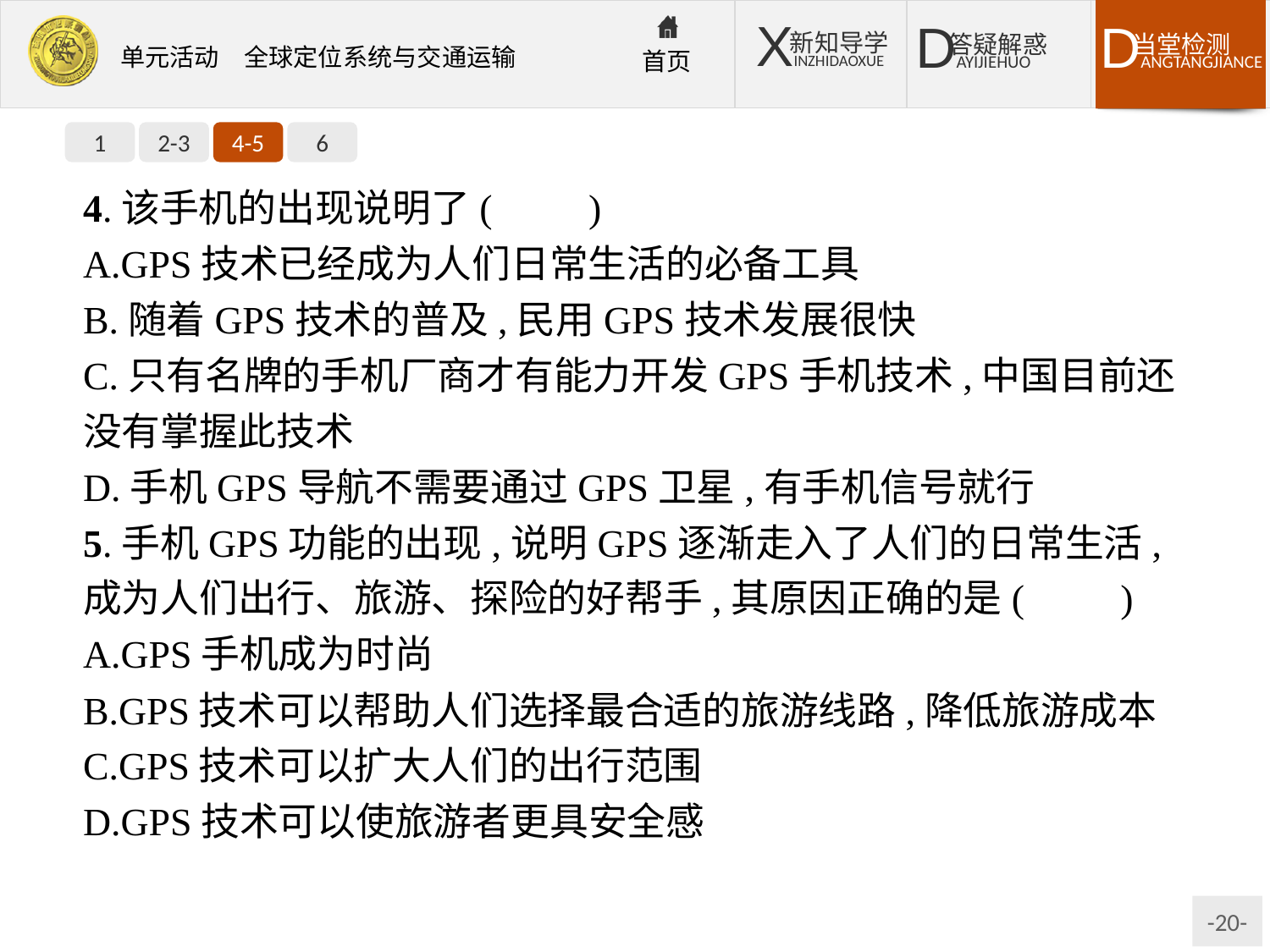

1
2-3
4-5
6
4.该手机的出现说明了(　　)
A.GPS技术已经成为人们日常生活的必备工具
B.随着GPS技术的普及,民用GPS技术发展很快
C.只有名牌的手机厂商才有能力开发GPS手机技术,中国目前还没有掌握此技术
D.手机GPS导航不需要通过GPS卫星,有手机信号就行
5.手机GPS功能的出现,说明GPS逐渐走入了人们的日常生活,成为人们出行、旅游、探险的好帮手,其原因正确的是(　　)
A.GPS手机成为时尚
B.GPS技术可以帮助人们选择最合适的旅游线路,降低旅游成本
C.GPS技术可以扩大人们的出行范围
D.GPS技术可以使旅游者更具安全感